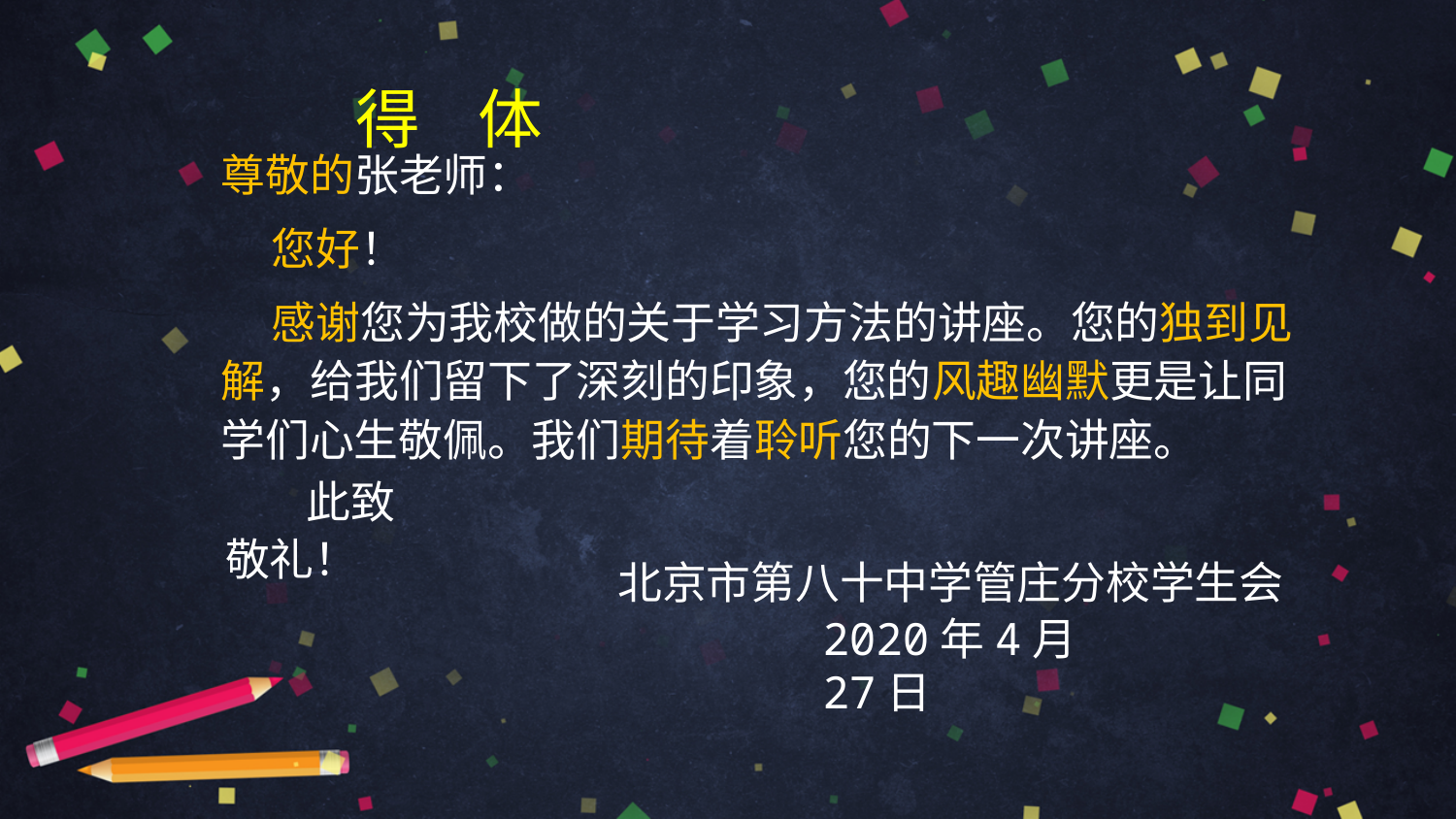

# 得    体
尊敬的张老师：
    您好！
    感谢您为我校做的关于学习方法的讲座。您的独到见解，给我们留下了深刻的印象，您的风趣幽默更是让同学们心生敬佩。我们期待着聆听您的下一次讲座。

此致
敬礼！
北京市第八十中学管庄分校学生会
2020年4月27日